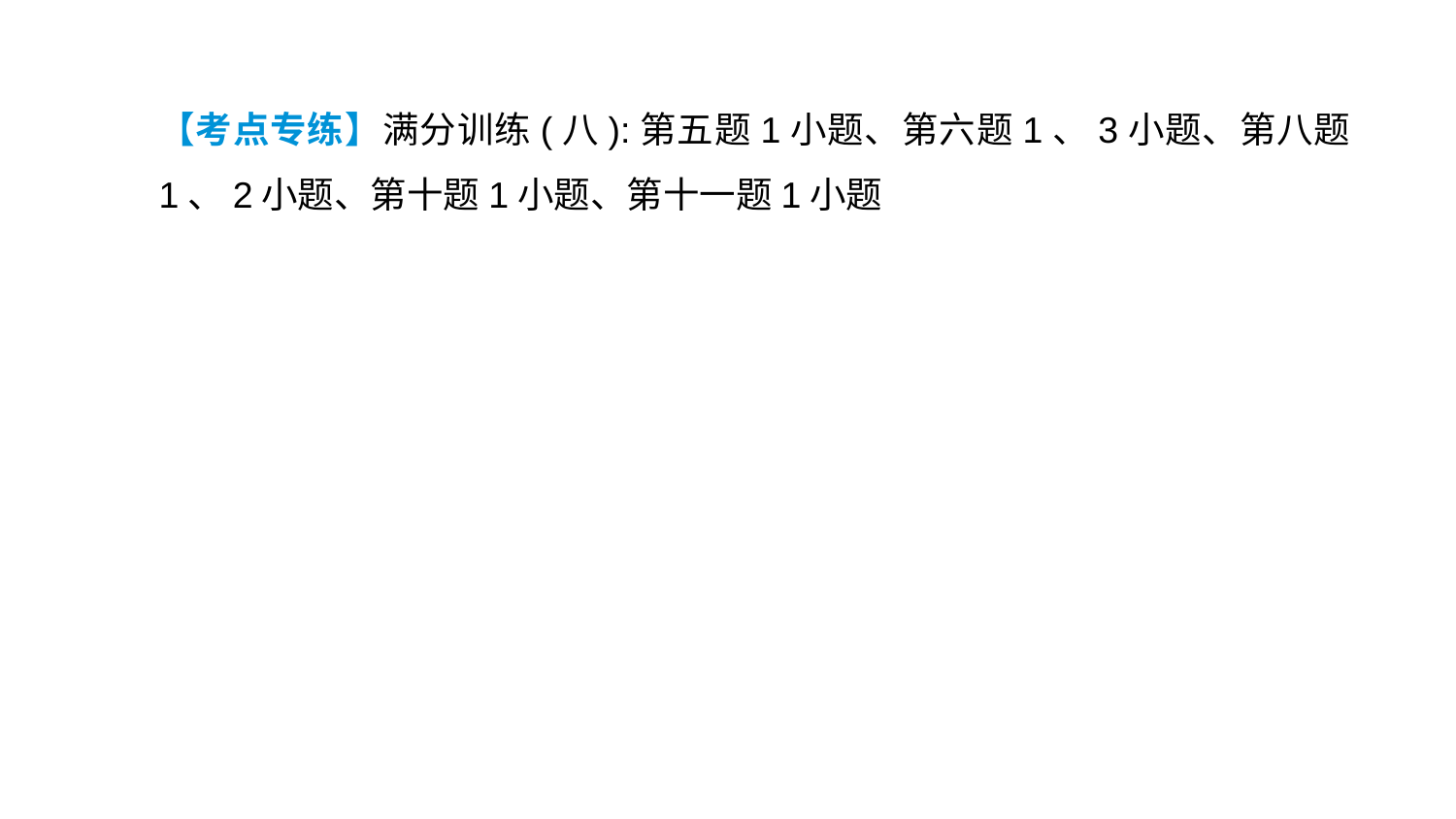

【考点专练】满分训练(八):第五题1小题、第六题1、3小题、第八题1、2小题、第十题1小题、第十一题1小题